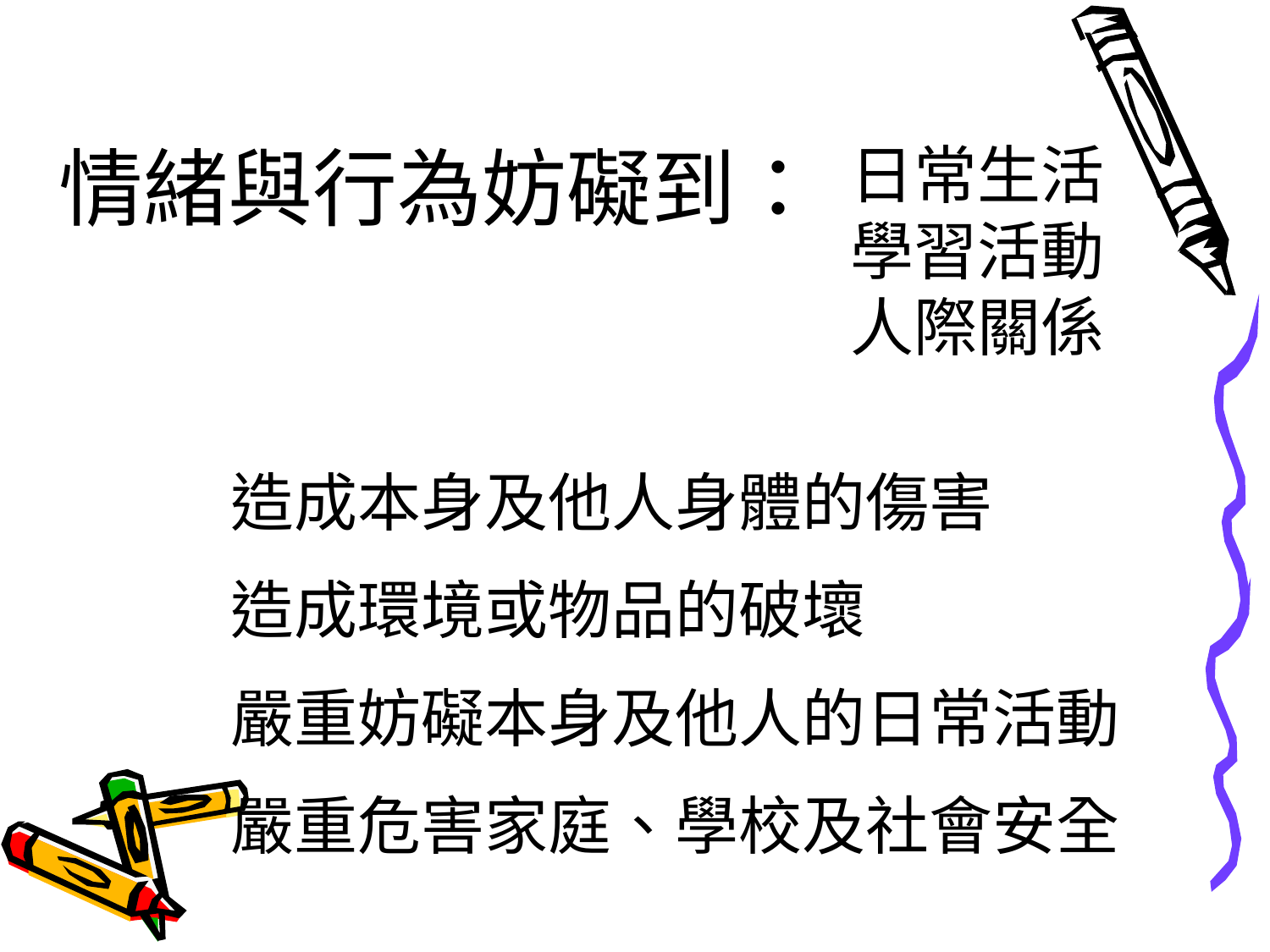

情緒與行為妨礙到：
日常生活
學習活動
人際關係
 造成本身及他人身體的傷害
 造成環境或物品的破壞
 嚴重妨礙本身及他人的日常活動
 嚴重危害家庭、學校及社會安全